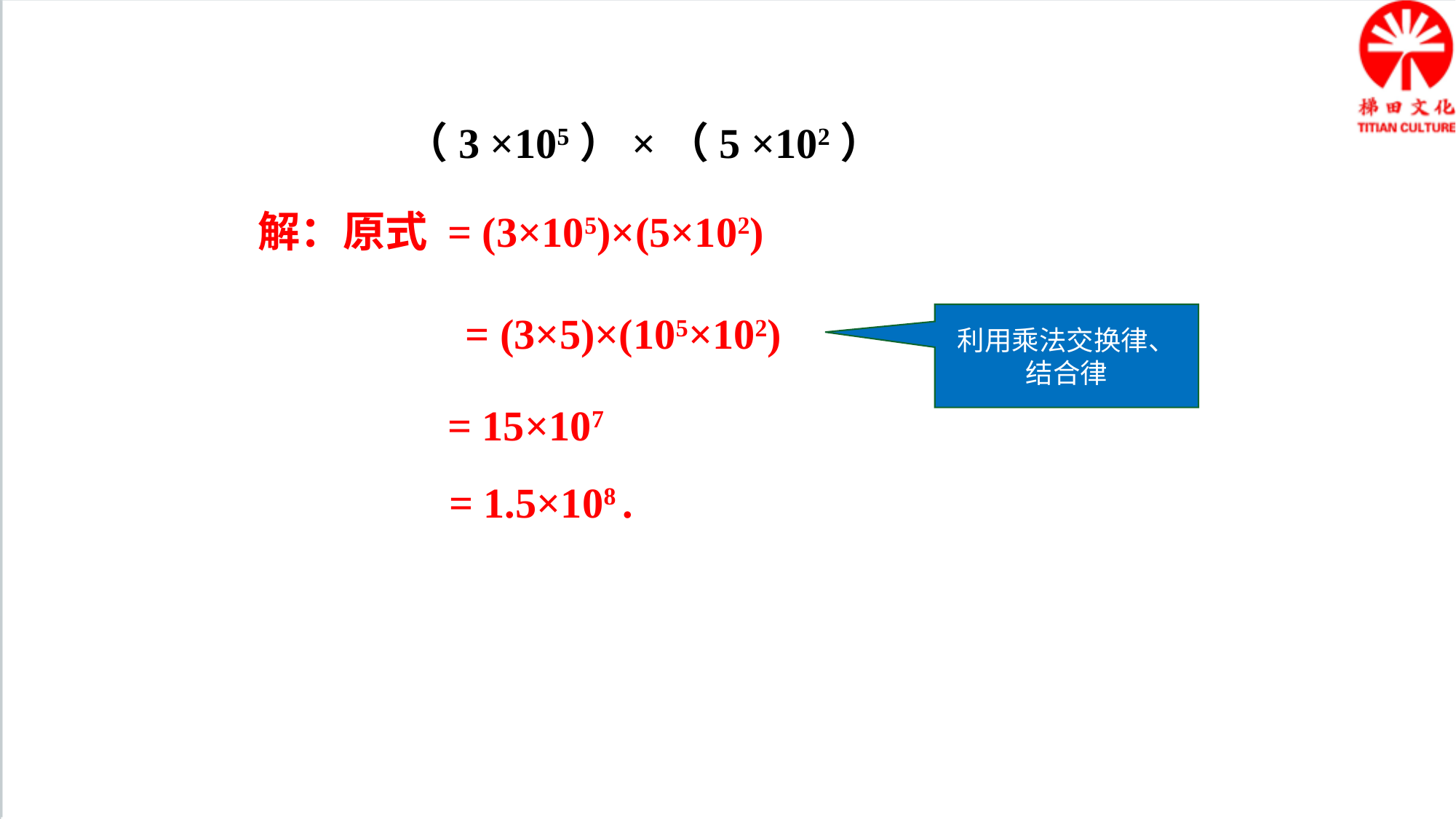

（3 ×105）×（5 ×102）
解：原式 = (3×105)×(5×102)
= (3×5)×(105×102)
利用乘法交换律、结合律
= 15×107
= 1.5×108 .